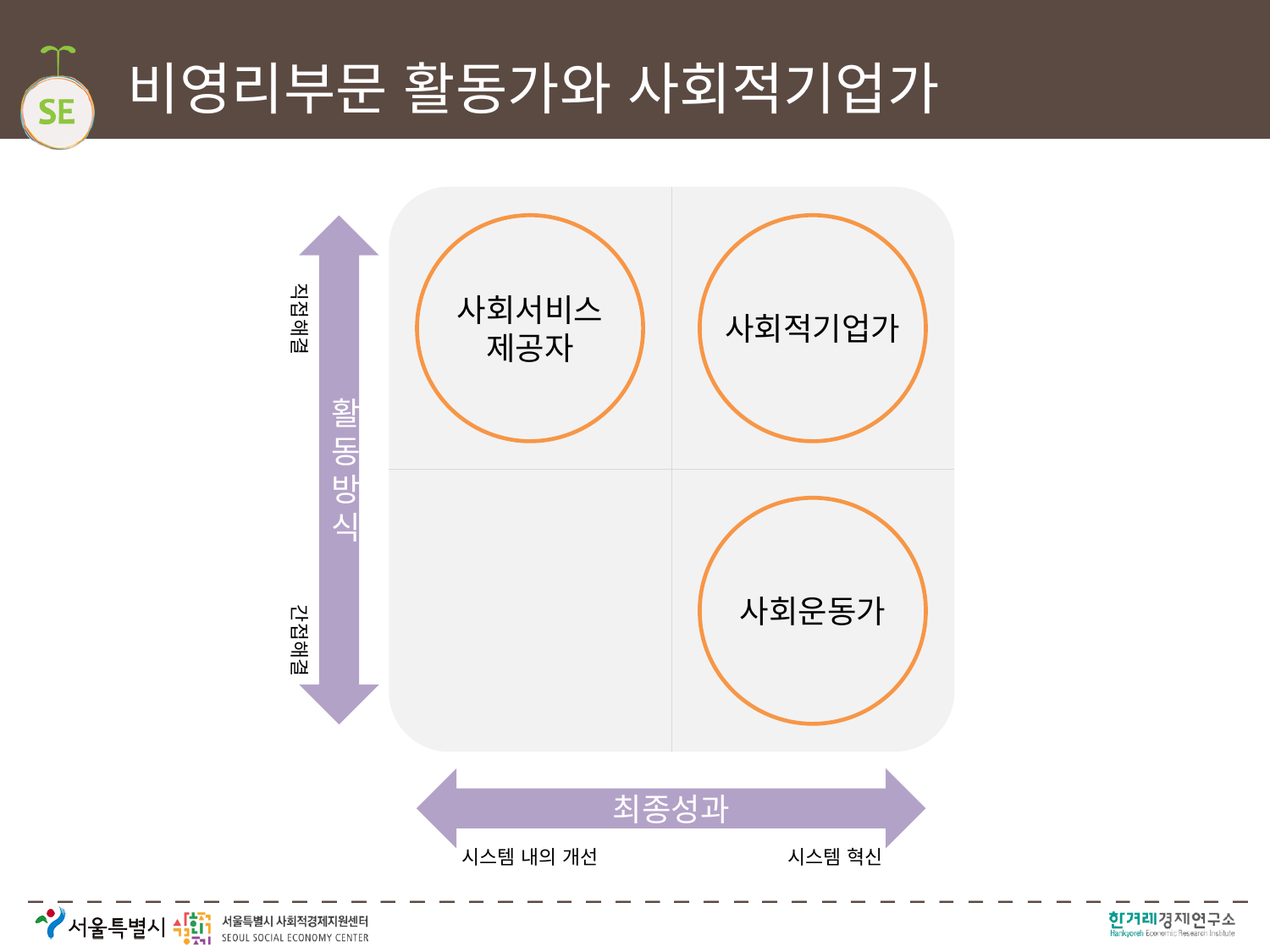

# 비영리부문 활동가와 사회적기업가

사회서비스
제공자
사회적기업가
사회운동가
직접해결
활동방식
간접해결
최종성과
시스템 내의 개선
시스템 혁신